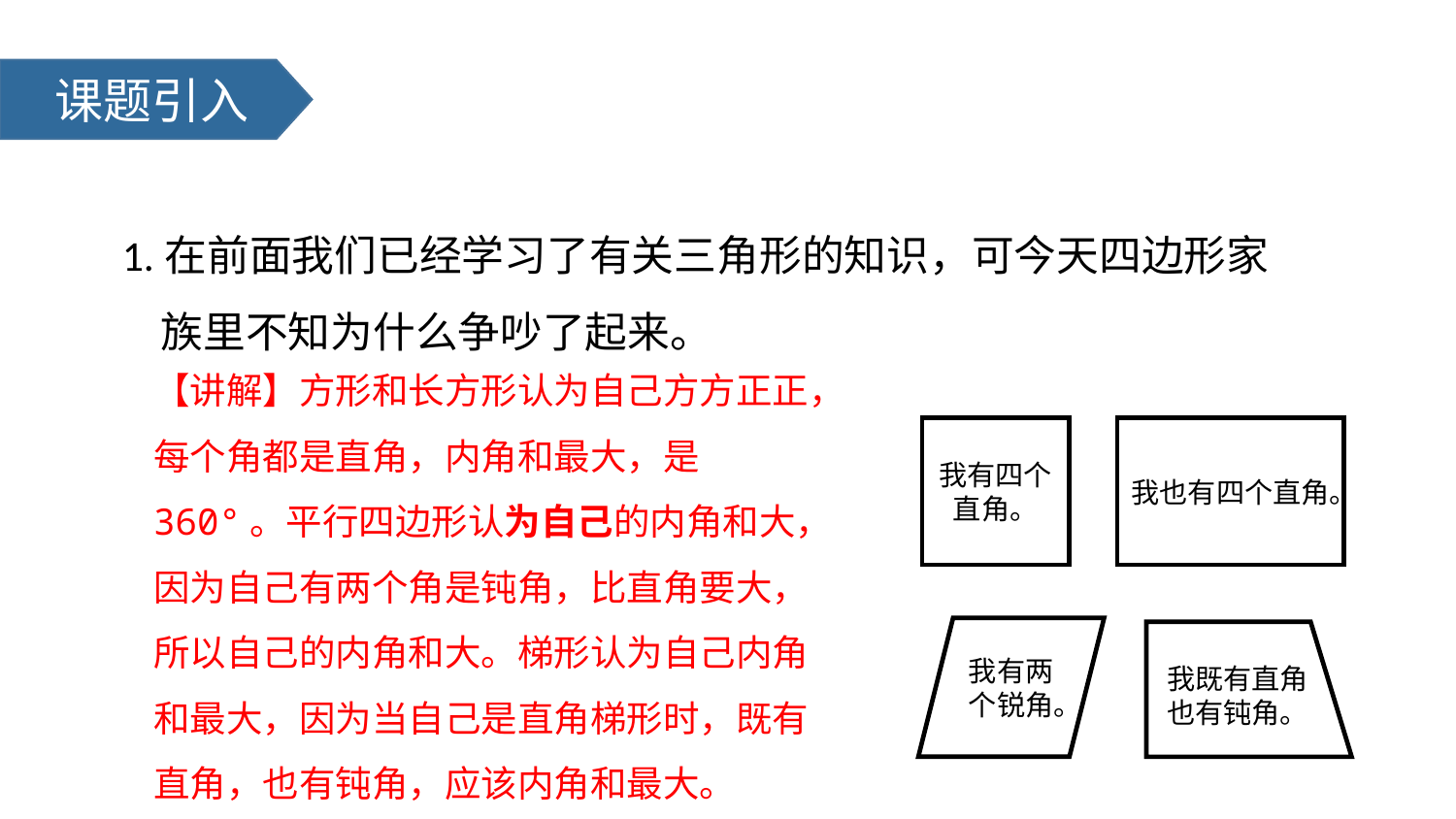

课题引入
1.在前面我们已经学习了有关三角形的知识，可今天四边形家
   族里不知为什么争吵了起来。
【讲解】方形和长方形认为自己方方正正，每个角都是直角，内角和最大，是360°。平行四边形认为自己的内角和大，因为自己有两个角是钝角，比直角要大，所以自己的内角和大。梯形认为自己内角和最大，因为当自己是直角梯形时，既有直角，也有钝角，应该内角和最大。
我有四个直角。
我也有四个直角。

我有两个锐角。
我既有直角
也有钝角。